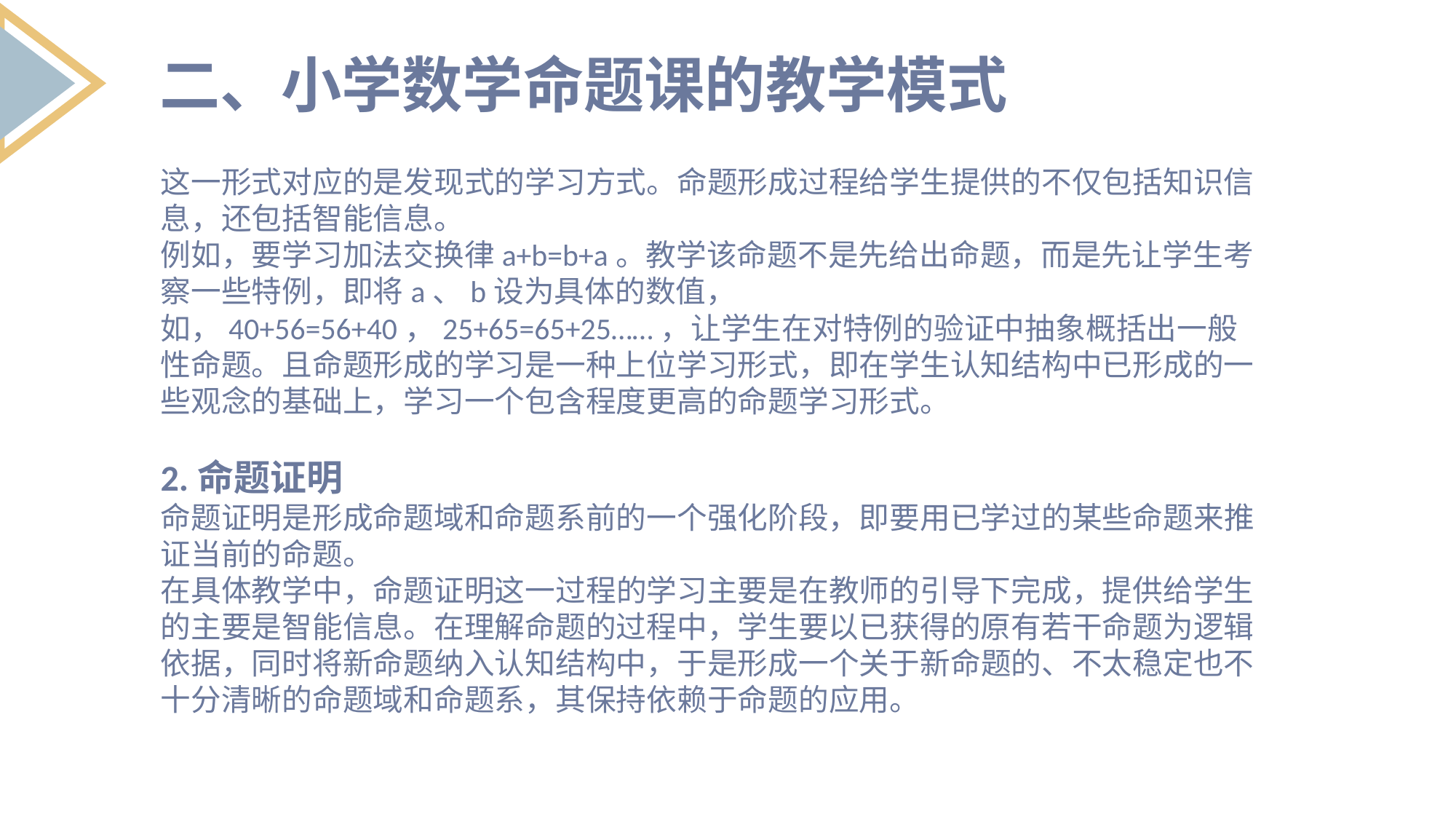

二、小学数学命题课的教学模式

这一形式对应的是发现式的学习方式。命题形成过程给学生提供的不仅包括知识信息，还包括智能信息。
例如，要学习加法交换律a+b=b+a。教学该命题不是先给出命题，而是先让学生考察一些特例，即将a、b设为具体的数值，如，40+56=56+40，25+65=65+25……，让学生在对特例的验证中抽象概括出一般性命题。且命题形成的学习是一种上位学习形式，即在学生认知结构中已形成的一些观念的基础上，学习一个包含程度更高的命题学习形式。

2.命题证明
命题证明是形成命题域和命题系前的一个强化阶段，即要用已学过的某些命题来推证当前的命题。
在具体教学中，命题证明这一过程的学习主要是在教师的引导下完成，提供给学生的主要是智能信息。在理解命题的过程中，学生要以已获得的原有若干命题为逻辑依据，同时将新命题纳入认知结构中，于是形成一个关于新命题的、不太稳定也不十分清晰的命题域和命题系，其保持依赖于命题的应用。